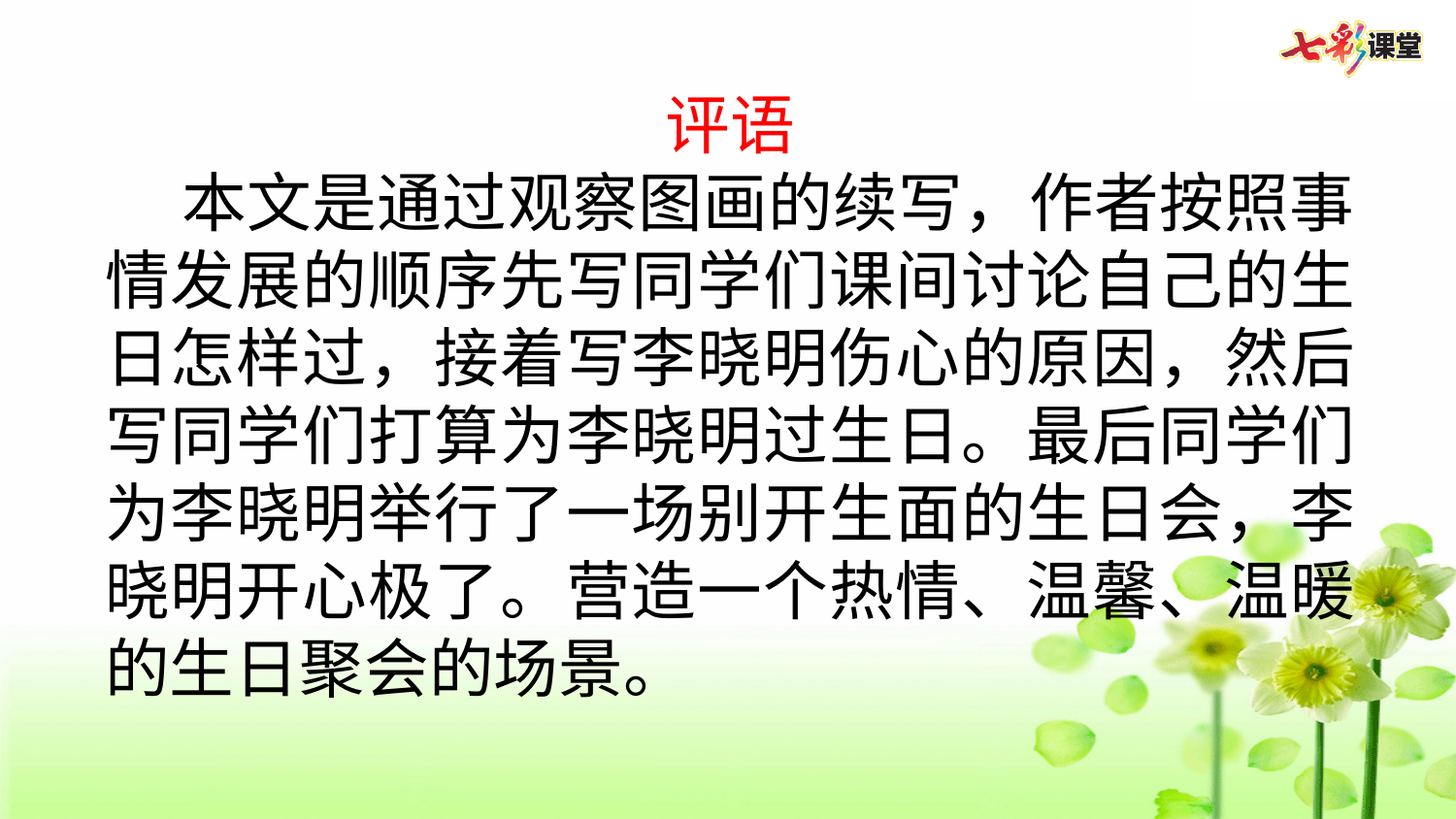

评语
    本文是通过观察图画的续写，作者按照事情发展的顺序先写同学们课间讨论自己的生日怎样过，接着写李晓明伤心的原因，然后写同学们打算为李晓明过生日。最后同学们为李晓明举行了一场别开生面的生日会，李晓明开心极了。营造一个热情、温馨、温暖的生日聚会的场景。